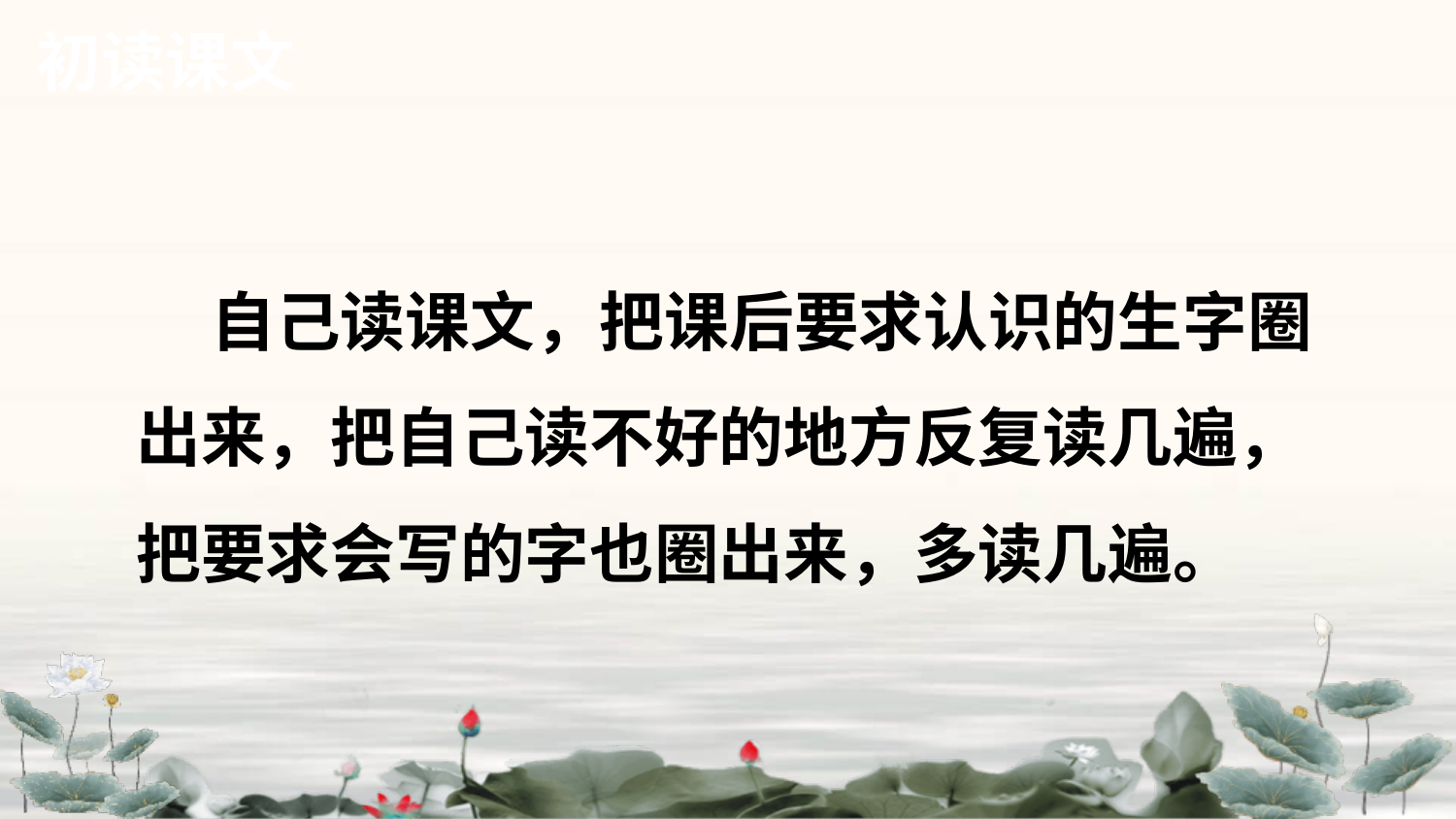

初读课文
    自己读课文，把课后要求认识的生字圈出来，把自己读不好的地方反复读几遍，把要求会写的字也圈出来，多读几遍。